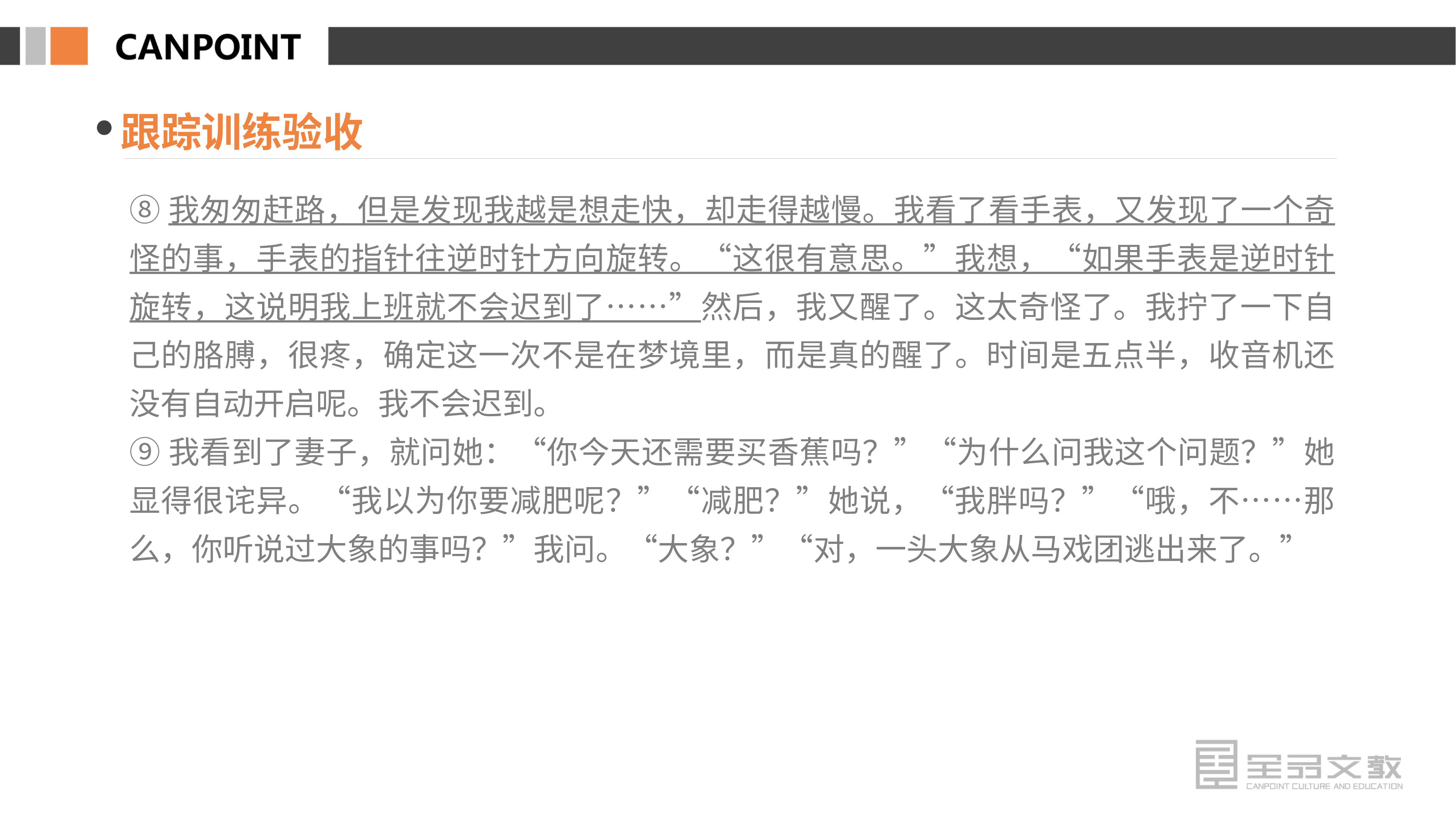

跟踪训练验收

⑧我匆匆赶路，但是发现我越是想走快，却走得越慢。我看了看手表，又发现了一个奇怪的事，手表的指针往逆时针方向旋转。“这很有意思。”我想，“如果手表是逆时针旋转，这说明我上班就不会迟到了……”然后，我又醒了。这太奇怪了。我拧了一下自己的胳膊，很疼，确定这一次不是在梦境里，而是真的醒了。时间是五点半，收音机还没有自动开启呢。我不会迟到。
⑨我看到了妻子，就问她：“你今天还需要买香蕉吗？”“为什么问我这个问题？”她显得很诧异。“我以为你要减肥呢？”“减肥？”她说，“我胖吗？”“哦，不……那么，你听说过大象的事吗？”我问。“大象？”“对，一头大象从马戏团逃出来了。”